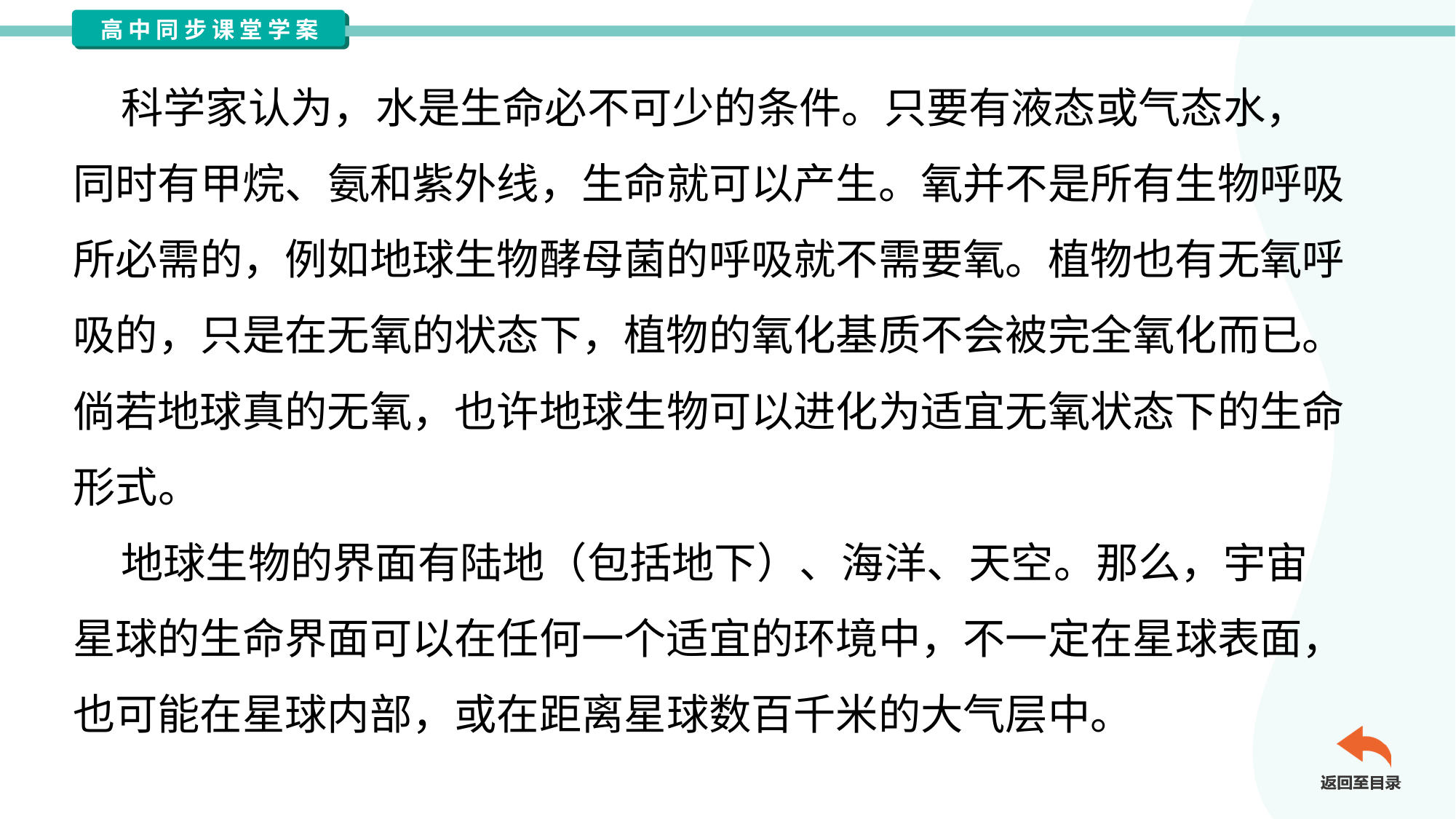

科学家认为，水是生命必不可少的条件。只要有液态或气态水，
同时有甲烷、氨和紫外线，生命就可以产生。氧并不是所有生物呼吸
所必需的，例如地球生物酵母菌的呼吸就不需要氧。植物也有无氧呼
吸的，只是在无氧的状态下，植物的氧化基质不会被完全氧化而已。
倘若地球真的无氧，也许地球生物可以进化为适宜无氧状态下的生命
形式。
    地球生物的界面有陆地（包括地下）、海洋、天空。那么，宇宙
星球的生命界面可以在任何一个适宜的环境中，不一定在星球表面，
也可能在星球内部，或在距离星球数百千米的大气层中。